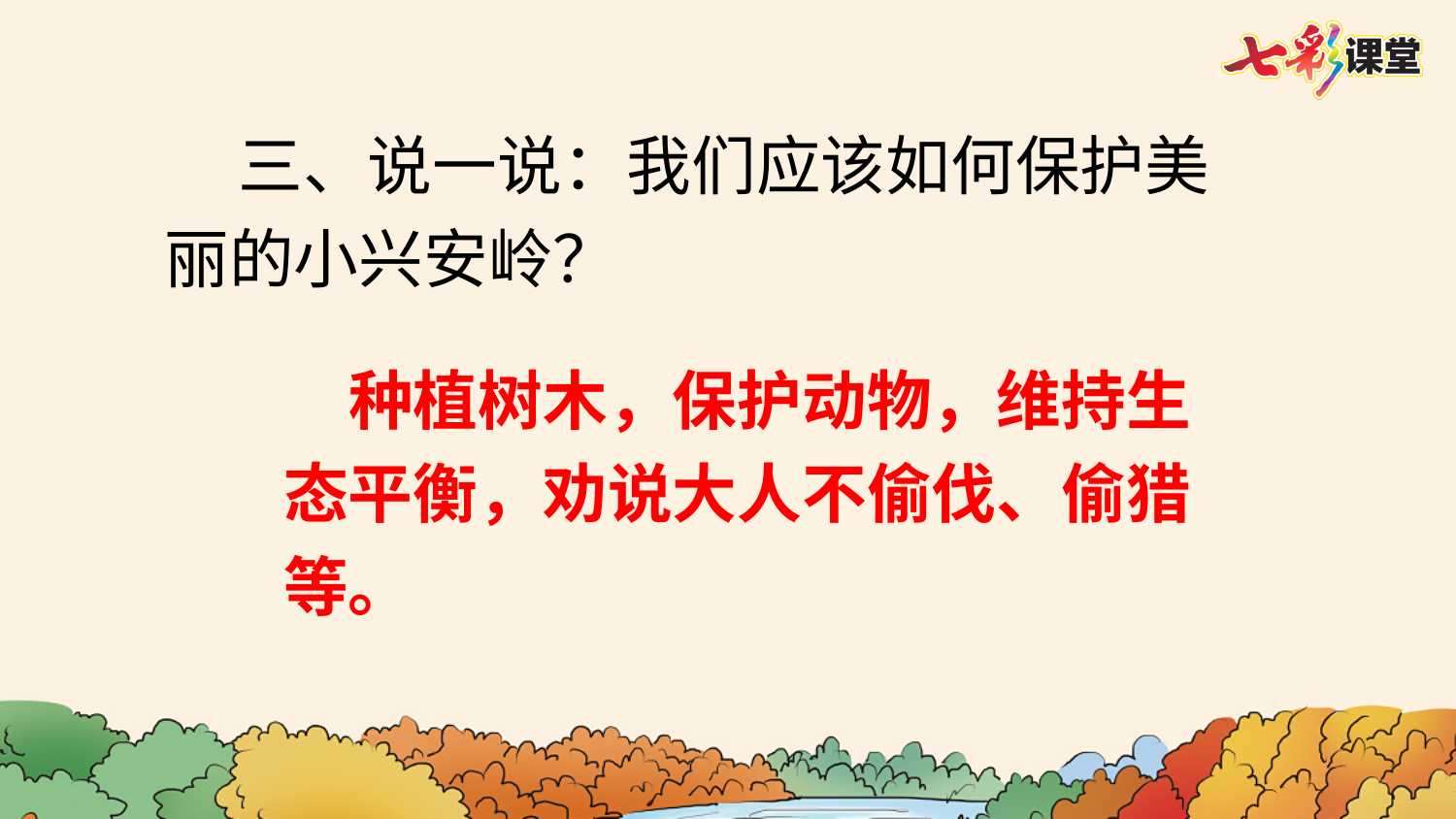

三、说一说：我们应该如何保护美丽的小兴安岭？
    种植树木，保护动物，维持生态平衡，劝说大人不偷伐、偷猎等。